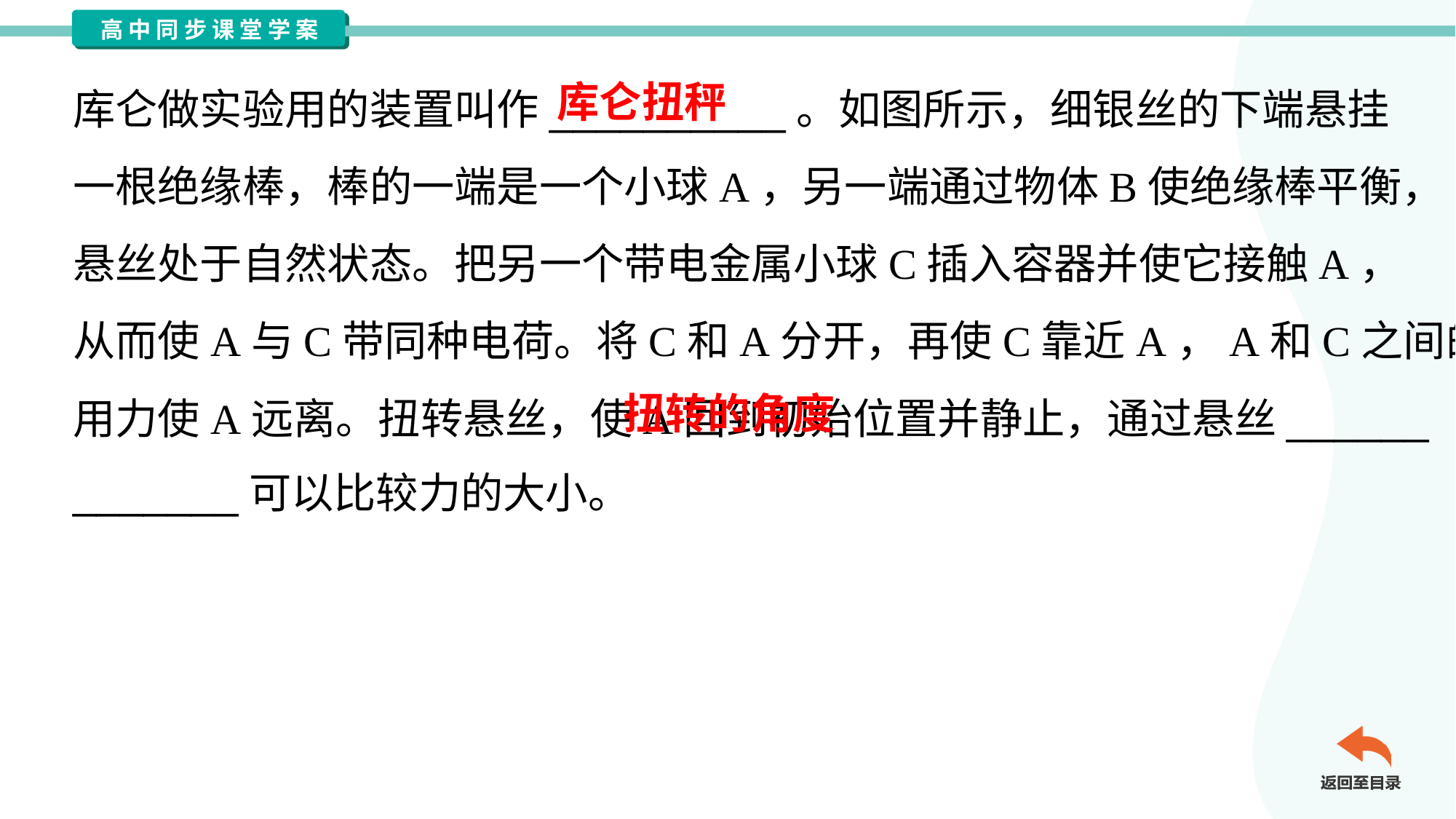

库仑扭秤
库仑做实验用的装置叫作__________。如图所示，细银丝的下端悬挂
一根绝缘棒，棒的一端是一个小球A，另一端通过物体B使绝缘棒平衡，
悬丝处于自然状态。把另一个带电金属小球C插入容器并使它接触A，
从而使A与C带同种电荷。将C和A分开，再使C靠近A，A和C之间的作
用力使A远离。扭转悬丝，使A回到初始位置并静止，通过悬丝______
_______可以比较力的大小。
                                                        扭转的角度